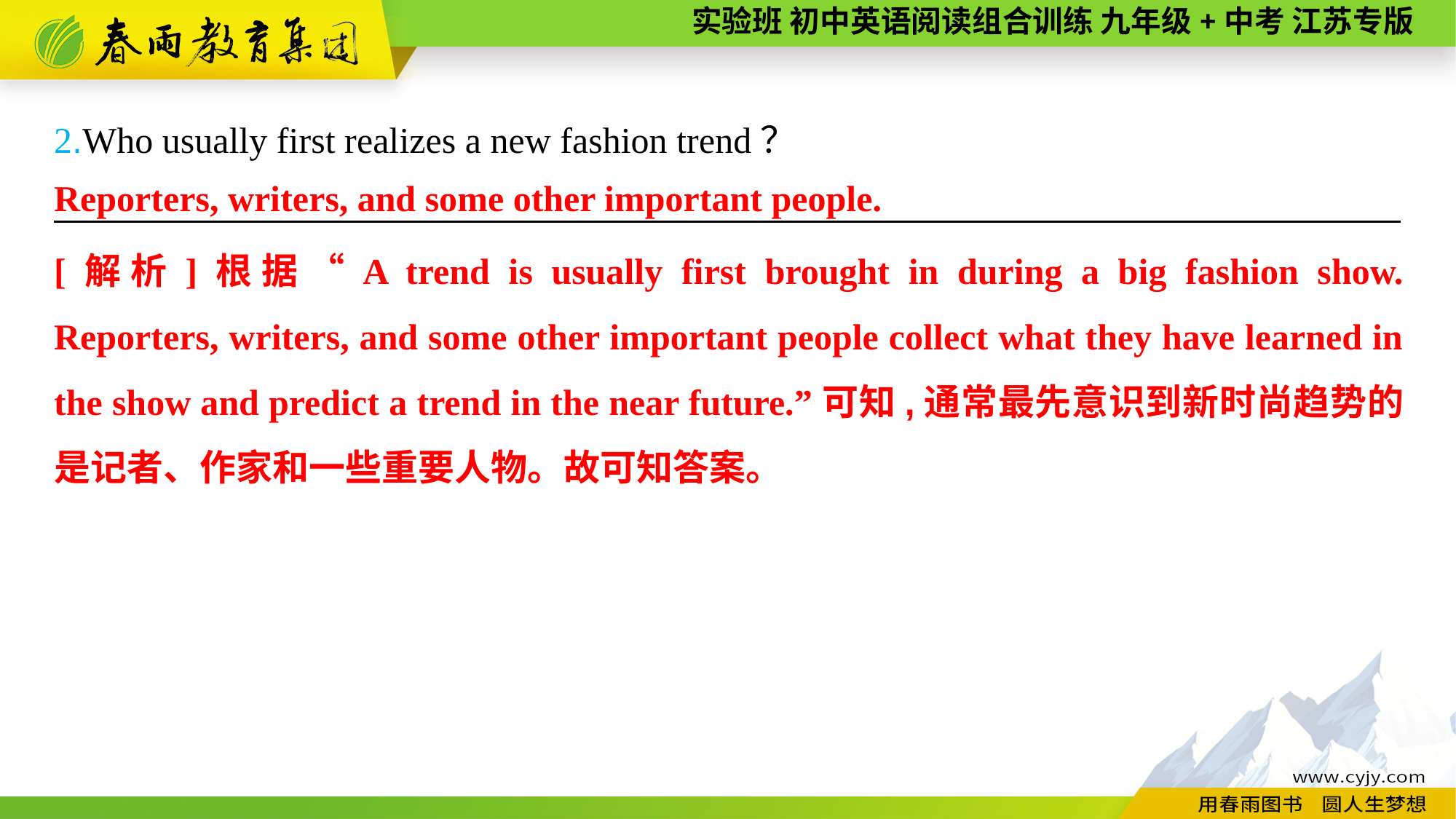

2.Who usually first realizes a new fashion trend？
————————                        ——  ————                                                  ————
Reporters, writers, and some other important people.
[解析]根据“A trend is usually first brought in during a big fashion show. Reporters, writers, and some other important people collect what they have learned in the show and predict a trend in the near future.”可知,通常最先意识到新时尚趋势的是记者、作家和一些重要人物。故可知答案。